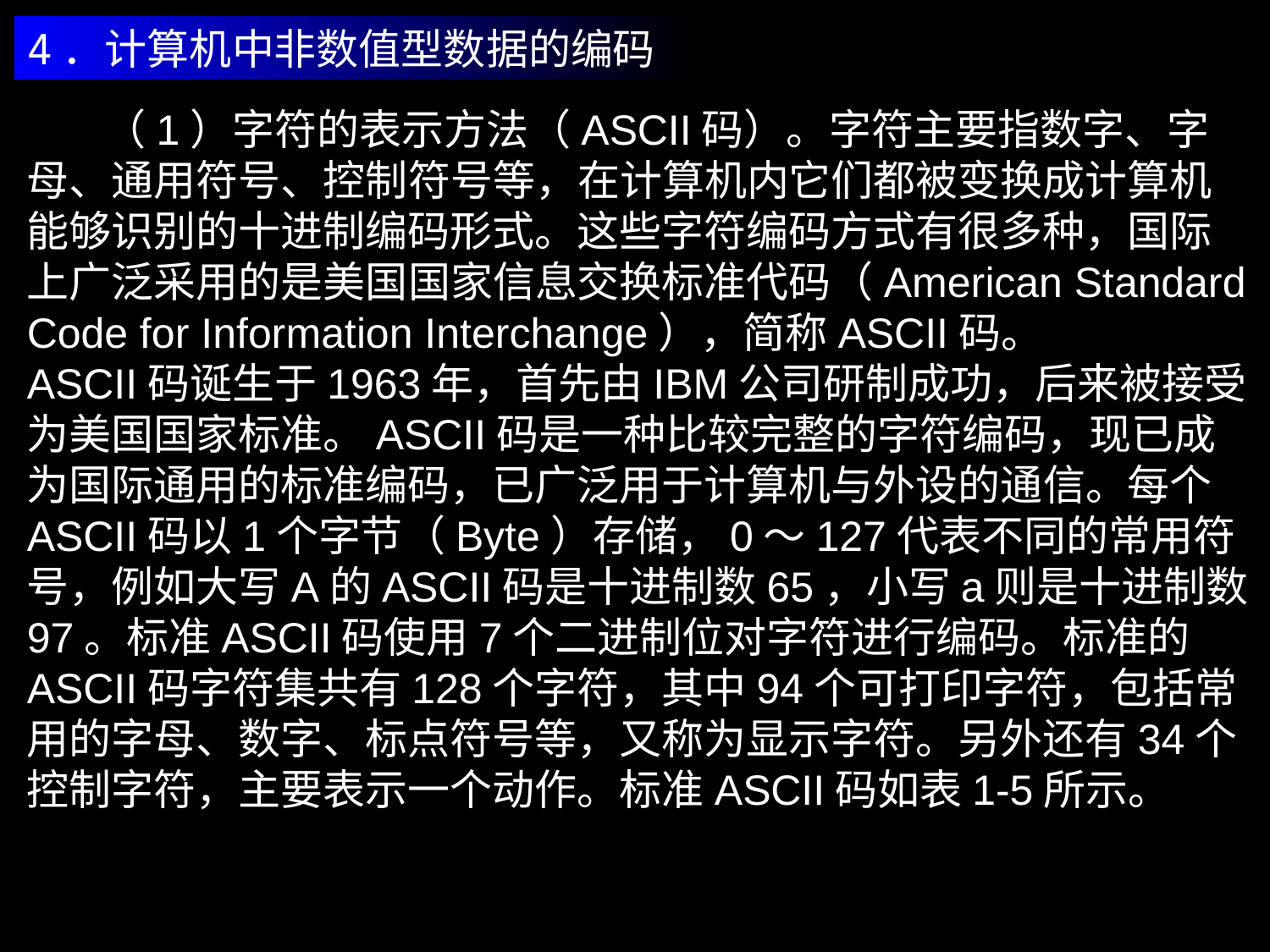

4．计算机中非数值型数据的编码
       （1）字符的表示方法（ASCII码）。字符主要指数字、字母、通用符号、控制符号等，在计算机内它们都被变换成计算机能够识别的十进制编码形式。这些字符编码方式有很多种，国际上广泛采用的是美国国家信息交换标准代码（American Standard Code for Information Interchange），简称ASCII码。
ASCII码诞生于1963年，首先由IBM公司研制成功，后来被接受为美国国家标准。ASCII码是一种比较完整的字符编码，现已成为国际通用的标准编码，已广泛用于计算机与外设的通信。每个ASCII码以1个字节（Byte）存储，0～127代表不同的常用符号，例如大写A的ASCII码是十进制数65，小写a则是十进制数97。标准ASCII码使用7个二进制位对字符进行编码。标准的ASCII码字符集共有128个字符，其中94个可打印字符，包括常用的字母、数字、标点符号等，又称为显示字符。另外还有34个控制字符，主要表示一个动作。标准ASCII码如表1-5所示。